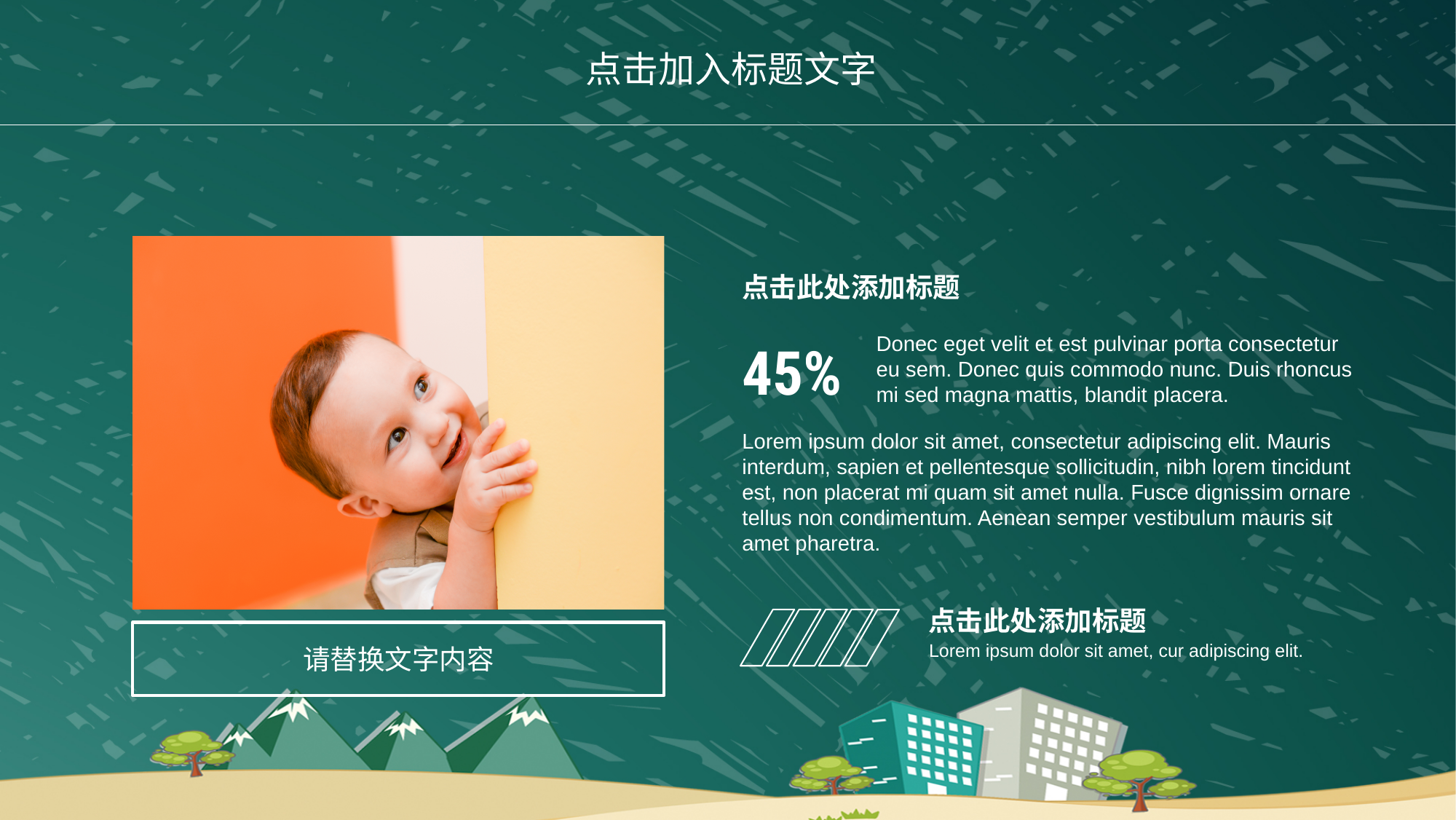

点击加入标题文字

点击此处添加标题
Donec eget velit et est pulvinar porta consectetur eu sem. Donec quis commodo nunc. Duis rhoncus mi sed magna mattis, blandit placera.
45%
Lorem ipsum dolor sit amet, consectetur adipiscing elit. Mauris interdum, sapien et pellentesque sollicitudin, nibh lorem tincidunt est, non placerat mi quam sit amet nulla. Fusce dignissim ornare tellus non condimentum. Aenean semper vestibulum mauris sit amet pharetra.
点击此处添加标题

请替换文字内容
Lorem ipsum dolor sit amet, cur adipiscing elit.